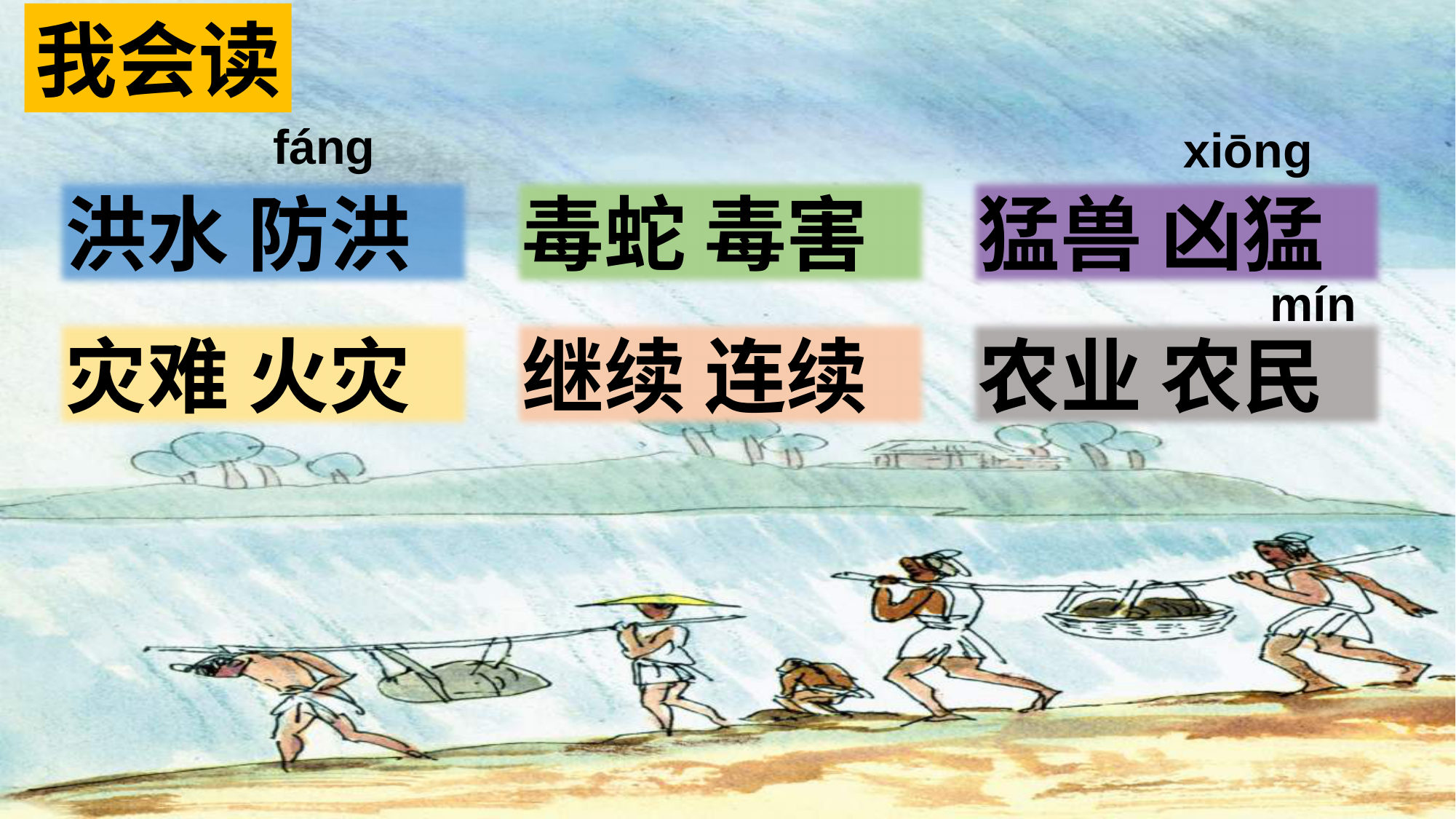

我会读
fáng
xiōng
洪水 防洪
毒蛇 毒害
猛兽 凶猛
灾难 火灾
继续 连续
农业 农民
mín